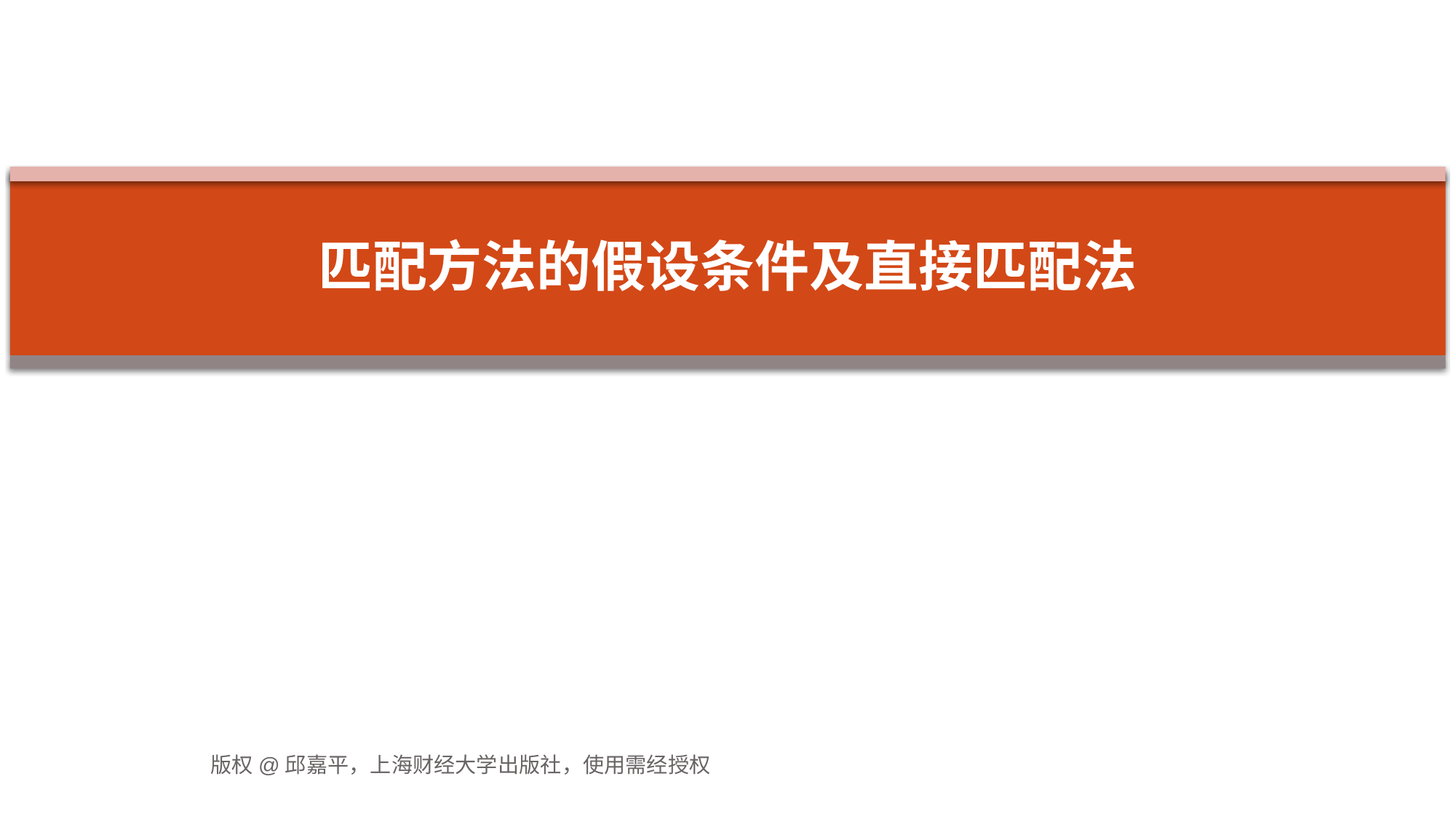

# 匹配方法的假设条件及直接匹配法

版权@邱嘉平，上海财经大学出版社，使用需经授权